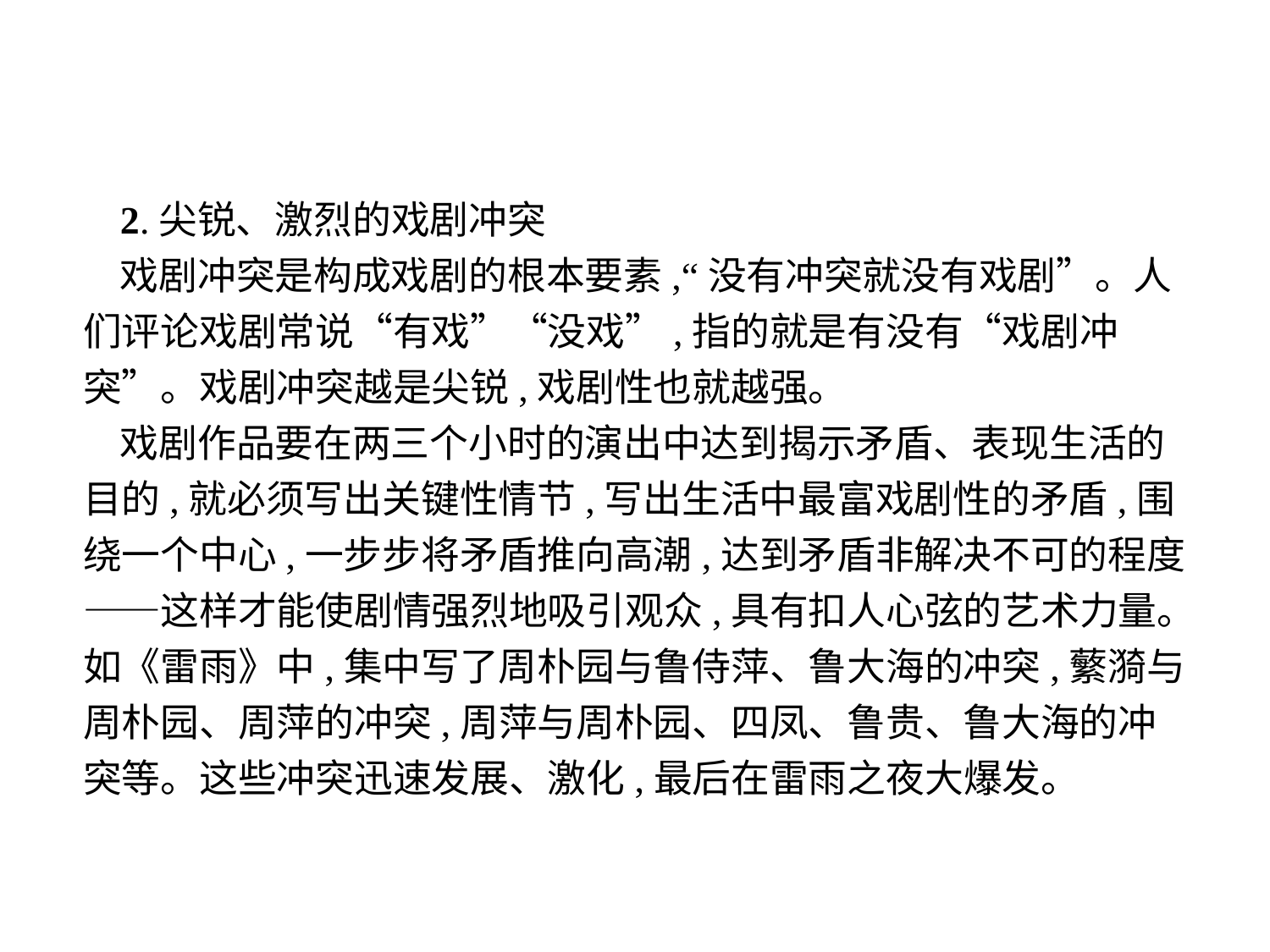

2.尖锐、激烈的戏剧冲突
戏剧冲突是构成戏剧的根本要素,“没有冲突就没有戏剧”。人们评论戏剧常说“有戏”“没戏”,指的就是有没有“戏剧冲突”。戏剧冲突越是尖锐,戏剧性也就越强。
戏剧作品要在两三个小时的演出中达到揭示矛盾、表现生活的目的,就必须写出关键性情节,写出生活中最富戏剧性的矛盾,围绕一个中心,一步步将矛盾推向高潮,达到矛盾非解决不可的程度——这样才能使剧情强烈地吸引观众,具有扣人心弦的艺术力量。如《雷雨》中,集中写了周朴园与鲁侍萍、鲁大海的冲突,蘩漪与周朴园、周萍的冲突,周萍与周朴园、四凤、鲁贵、鲁大海的冲突等。这些冲突迅速发展、激化,最后在雷雨之夜大爆发。
-3-